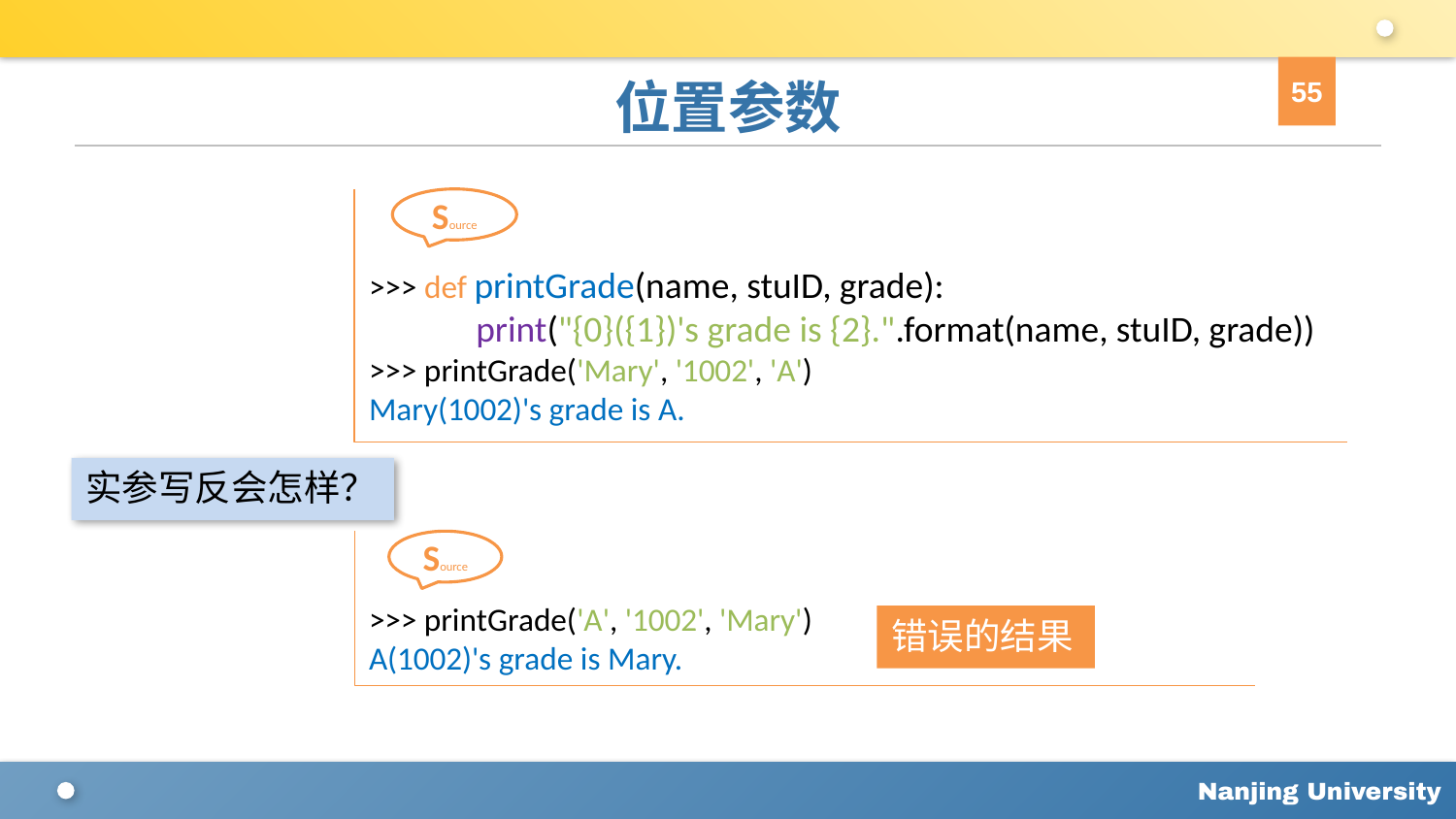

55
# 位置参数

>>> def printGrade(name, stuID, grade):
             print("{0}({1})'s grade is {2}.".format(name, stuID, grade))
>>> printGrade('Mary', '1002', 'A')
Mary(1002)'s grade is A.
Source
实参写反会怎样？

>>> printGrade('A', '1002', 'Mary')
A(1002)'s grade is Mary.
Source
错误的结果